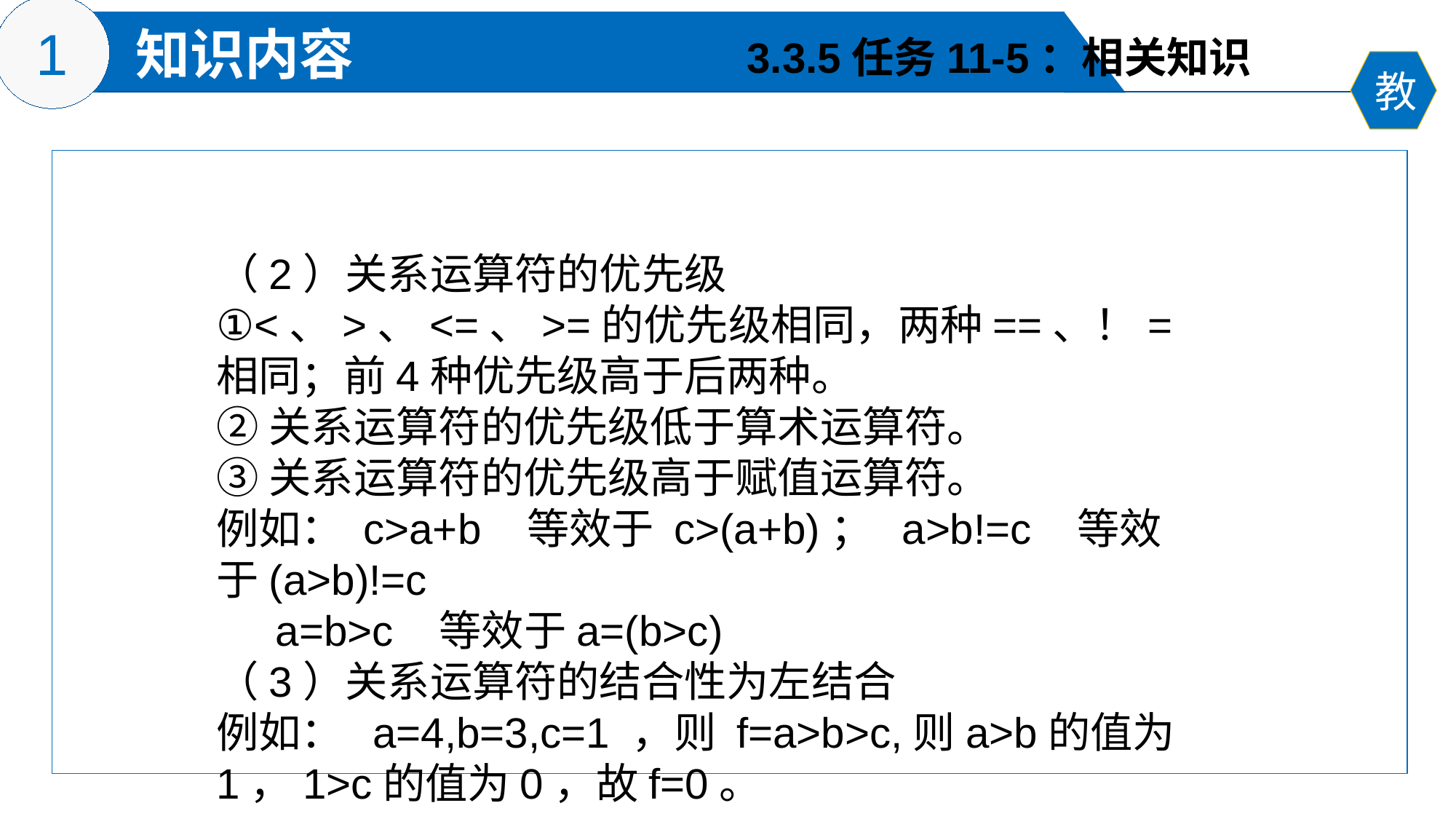

3.3.5任务11-5：相关知识
（2）关系运算符的优先级
①<、>、<=、>=的优先级相同，两种==、！=相同；前4种优先级高于后两种。
②关系运算符的优先级低于算术运算符。
③关系运算符的优先级高于赋值运算符。
例如： c>a+b   等效于 c>(a+b)；  a>b!=c   等效于(a>b)!=c
     a=b>c   等效于a=(b>c)
（3）关系运算符的结合性为左结合
例如：  a=4,b=3,c=1 ，则 f=a>b>c,则a>b的值为1，1>c的值为0，故f=0。